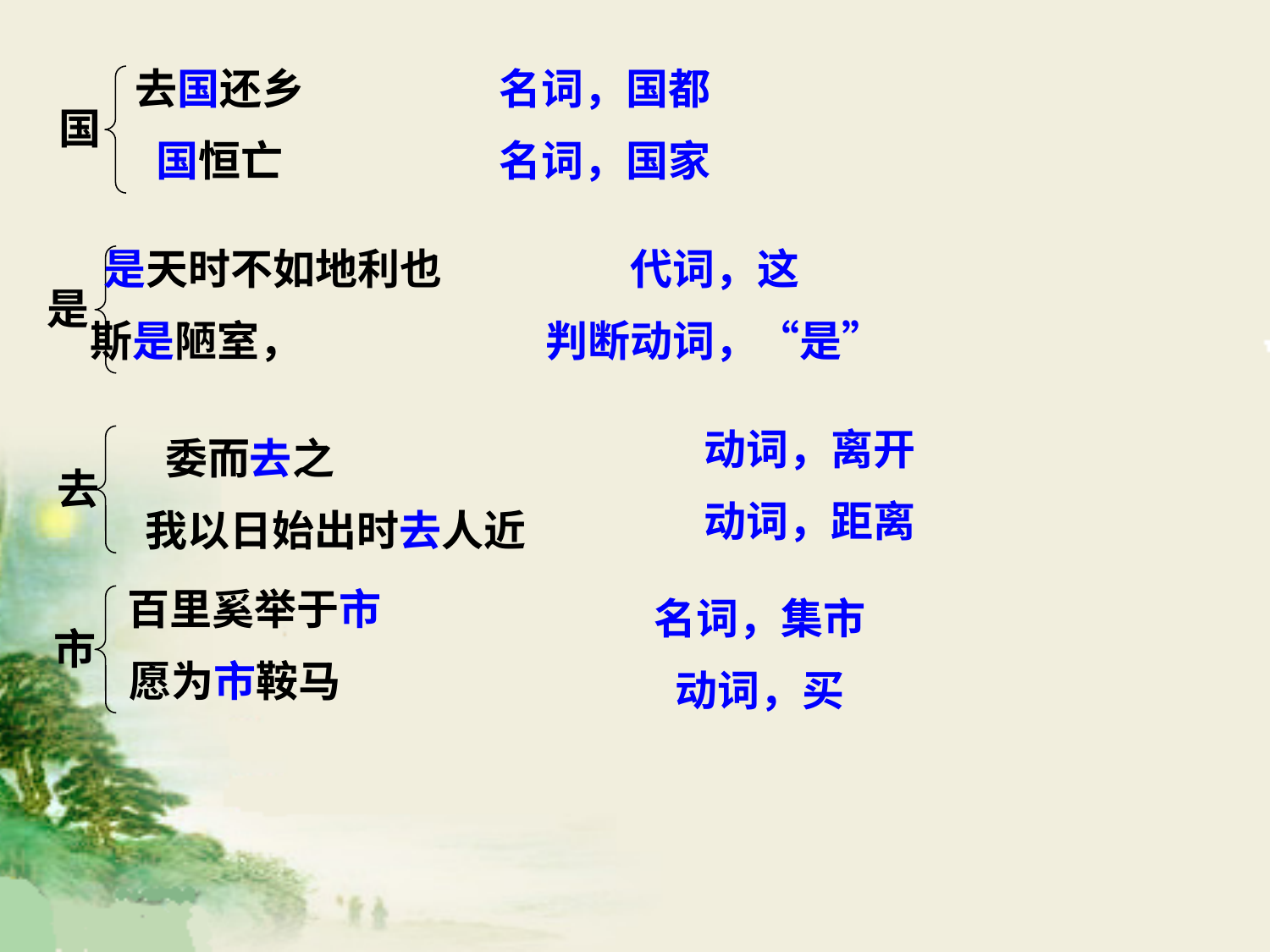

去国还乡
国恒亡
名词，国都
名词，国家

国
          是天时不如地利也
斯是陋室，
代词，这
判断动词，“是”

是

动词，离开
动词，距离
委而去之
                 我以日始出时去人近

去
   百里奚举于市
愿为市鞍马

名词，集市
动词，买
市